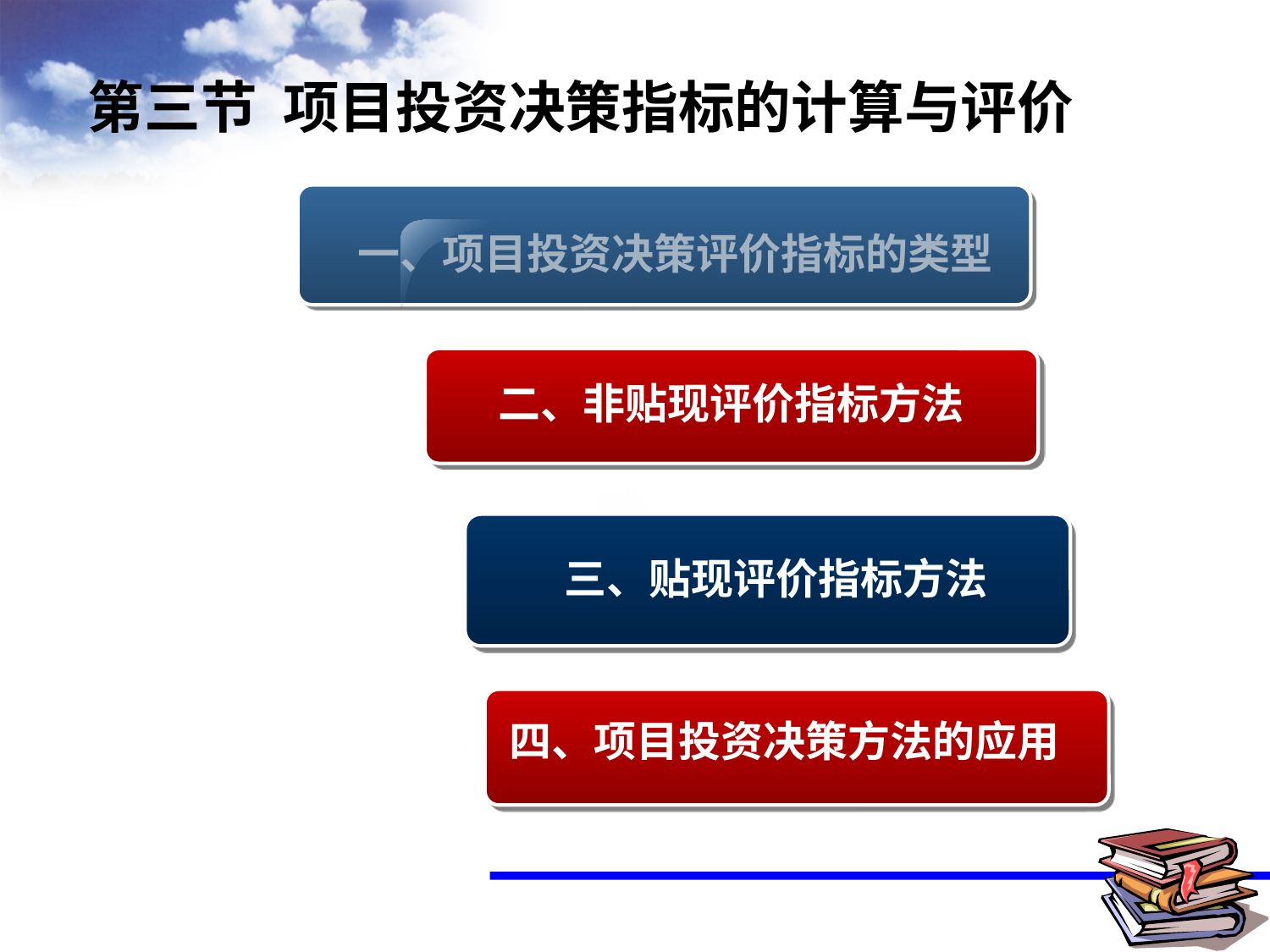

# 第三节  项目投资决策指标的计算与评价

一、项目投资决策评价指标的类型

二、非贴现评价指标方法

三、贴现评价指标方法

四、项目投资决策方法的应用